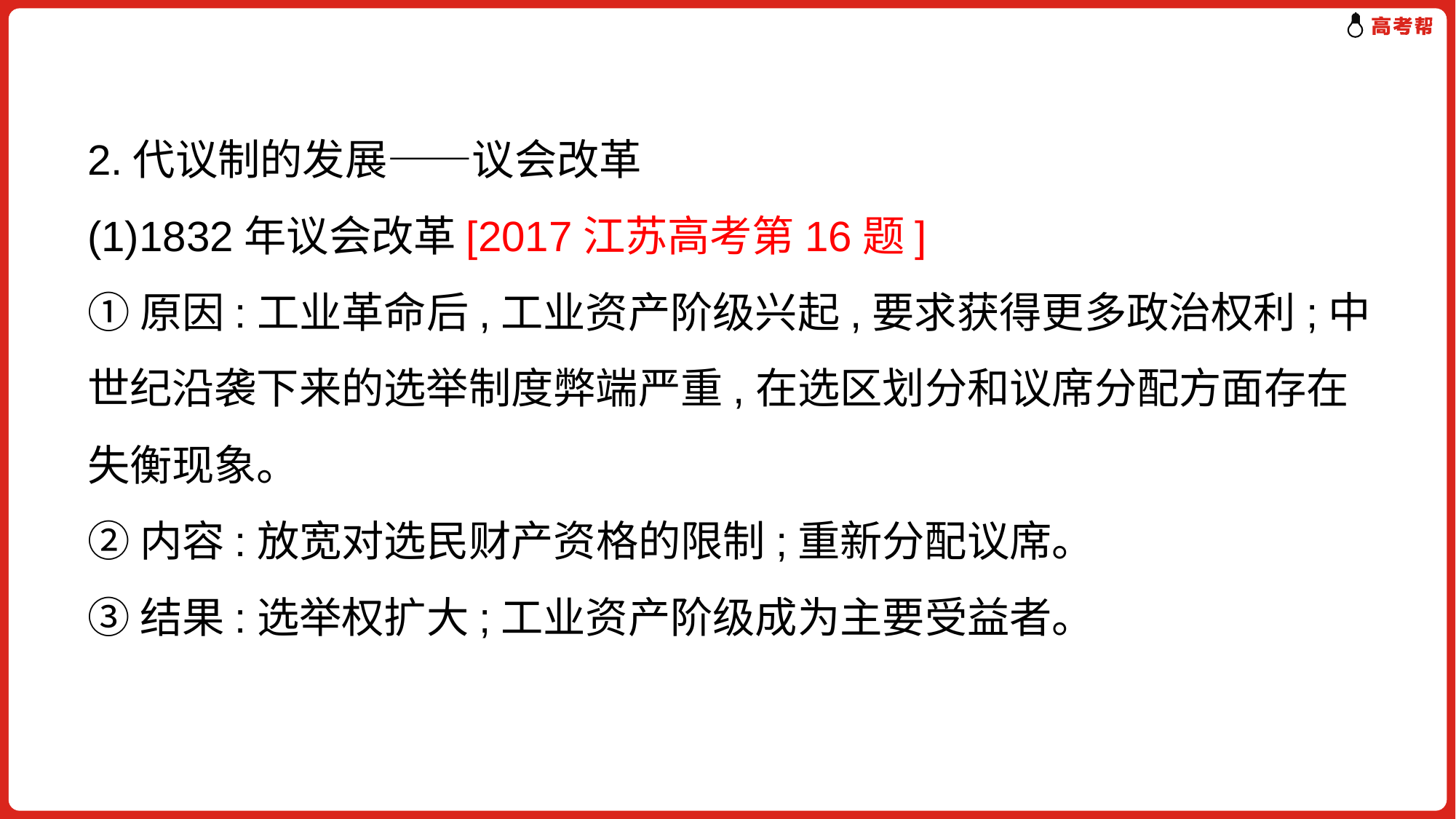

2.代议制的发展——议会改革
(1)1832年议会改革[2017江苏高考第16题]
①原因:工业革命后,工业资产阶级兴起,要求获得更多政治权利;中世纪沿袭下来的选举制度弊端严重,在选区划分和议席分配方面存在失衡现象。
②内容:放宽对选民财产资格的限制;重新分配议席。
③结果:选举权扩大;工业资产阶级成为主要受益者。